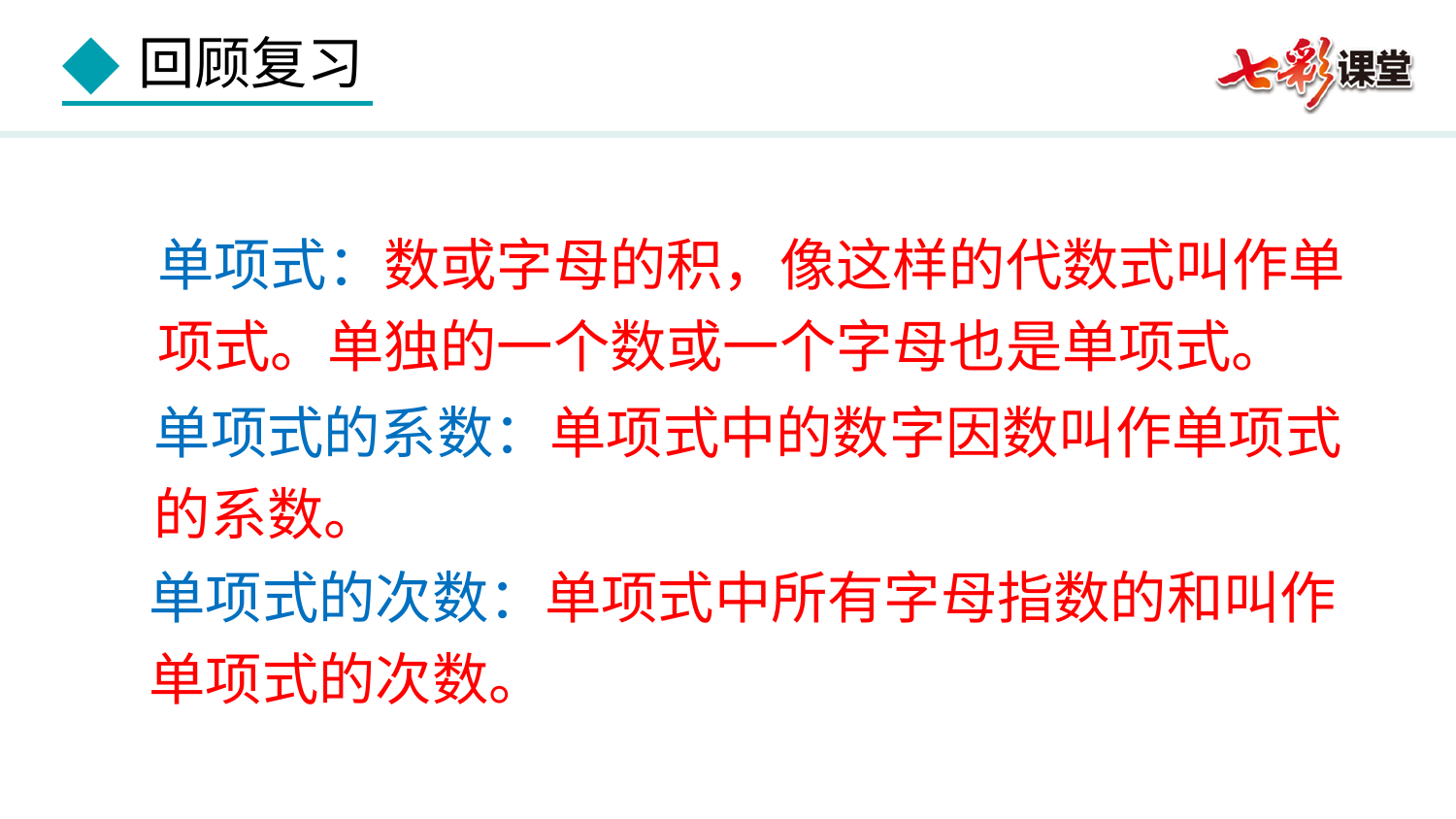

单项式：数或字母的积，像这样的代数式叫作单项式。单独的一个数或一个字母也是单项式。
单项式的系数：单项式中的数字因数叫作单项式的系数。
单项式的次数：单项式中所有字母指数的和叫作单项式的次数。